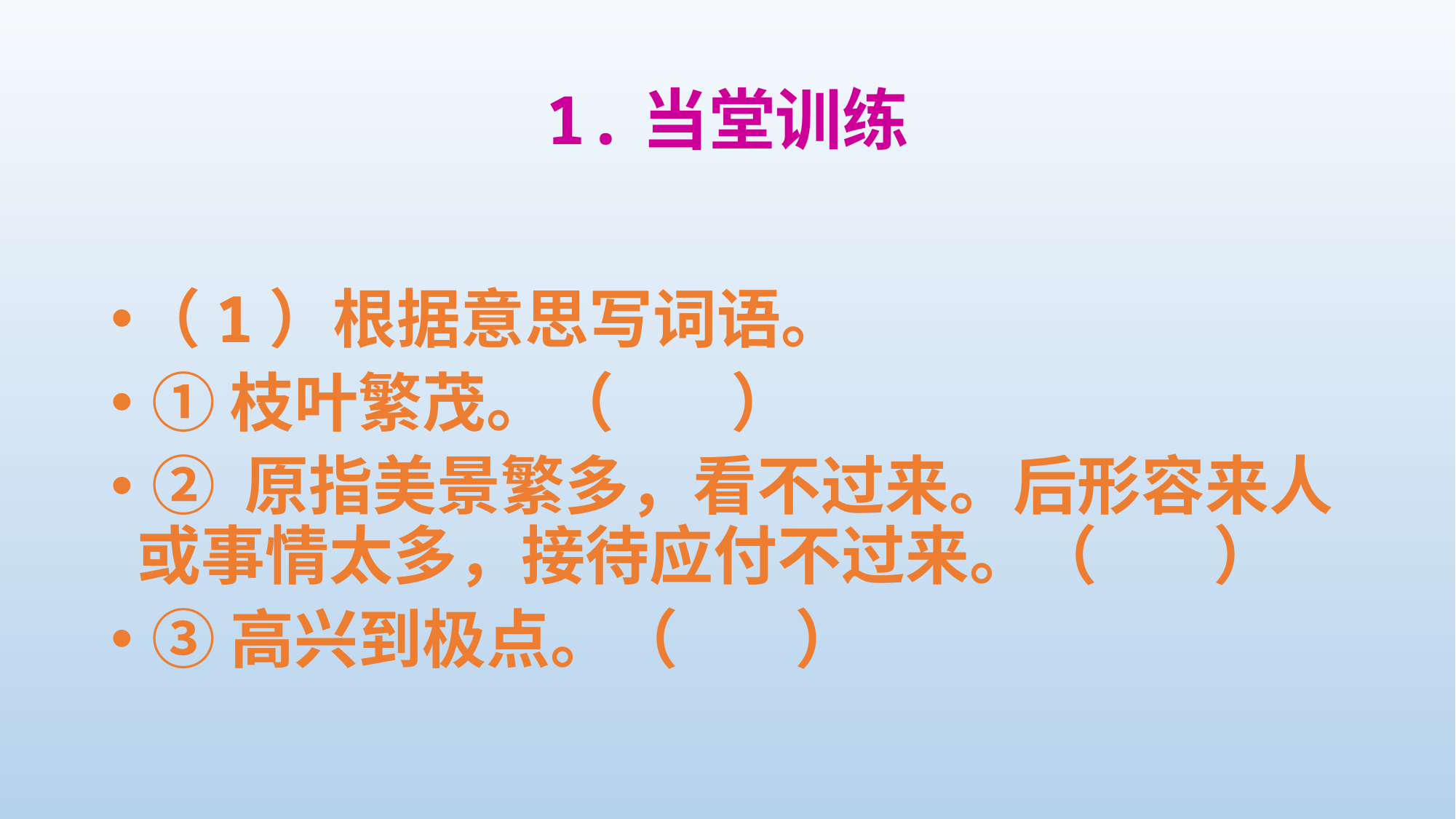

# 1.当堂训练

（1）根据意思写词语。
 ①枝叶繁茂。（        ）
 ② 原指美景繁多，看不过来。后形容来人或事情太多，接待应付不过来。（        ）
 ③高兴到极点。（        ）